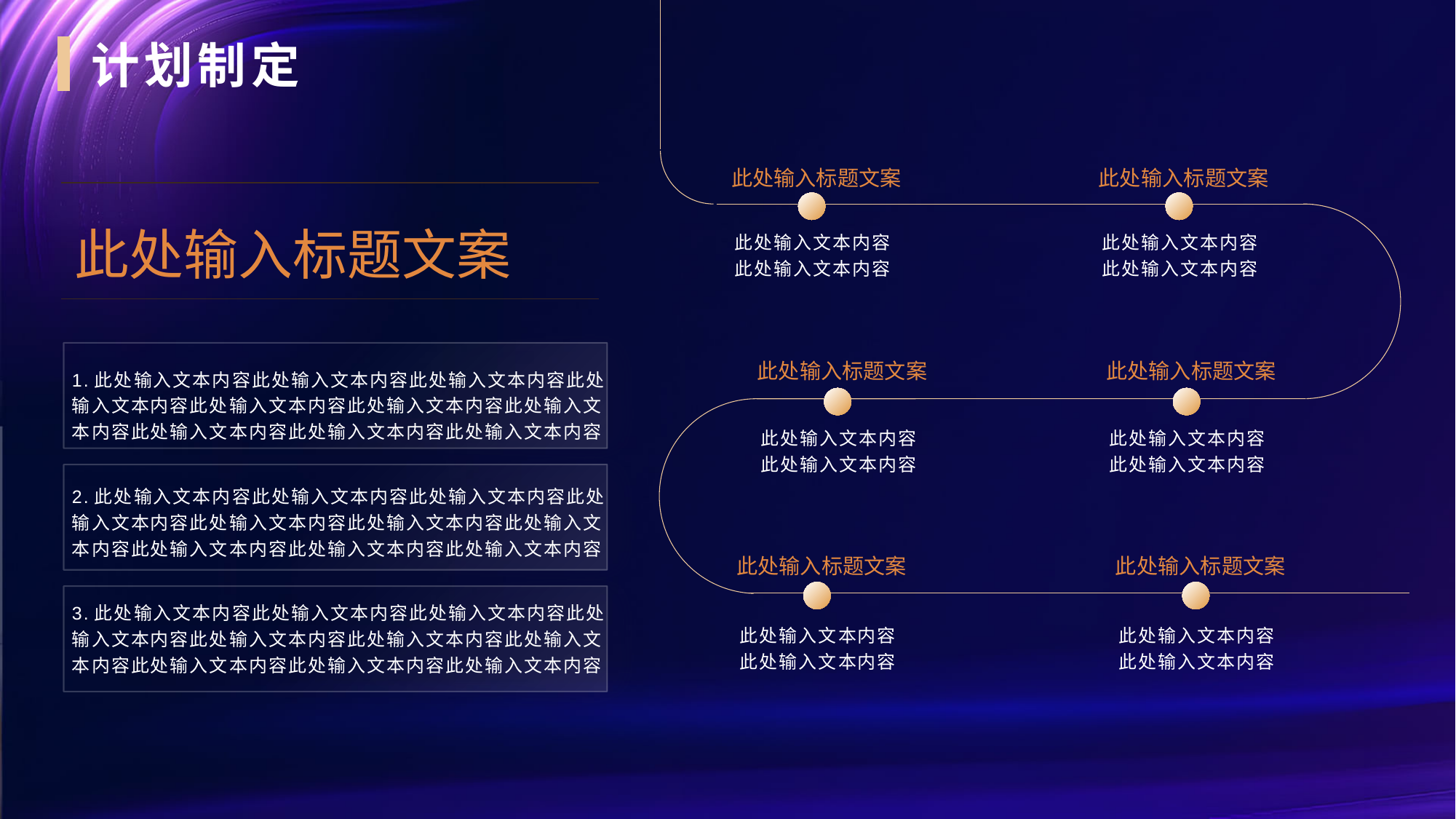

计划制定

此处输入标题文案
此处输入标题文案
此处输入标题文案

此处输入文本内容
此处输入文本内容
此处输入文本内容
此处输入文本内容

此处输入标题文案
此处输入标题文案
1.此处输入文本内容此处输入文本内容此处输入文本内容此处输入文本内容此处输入文本内容此处输入文本内容此处输入文本内容此处输入文本内容此处输入文本内容此处输入文本内容

此处输入文本内容
此处输入文本内容
此处输入文本内容
此处输入文本内容

2.此处输入文本内容此处输入文本内容此处输入文本内容此处输入文本内容此处输入文本内容此处输入文本内容此处输入文本内容此处输入文本内容此处输入文本内容此处输入文本内容
此处输入标题文案
此处输入标题文案

3.此处输入文本内容此处输入文本内容此处输入文本内容此处输入文本内容此处输入文本内容此处输入文本内容此处输入文本内容此处输入文本内容此处输入文本内容此处输入文本内容
此处输入文本内容
此处输入文本内容
此处输入文本内容
此处输入文本内容